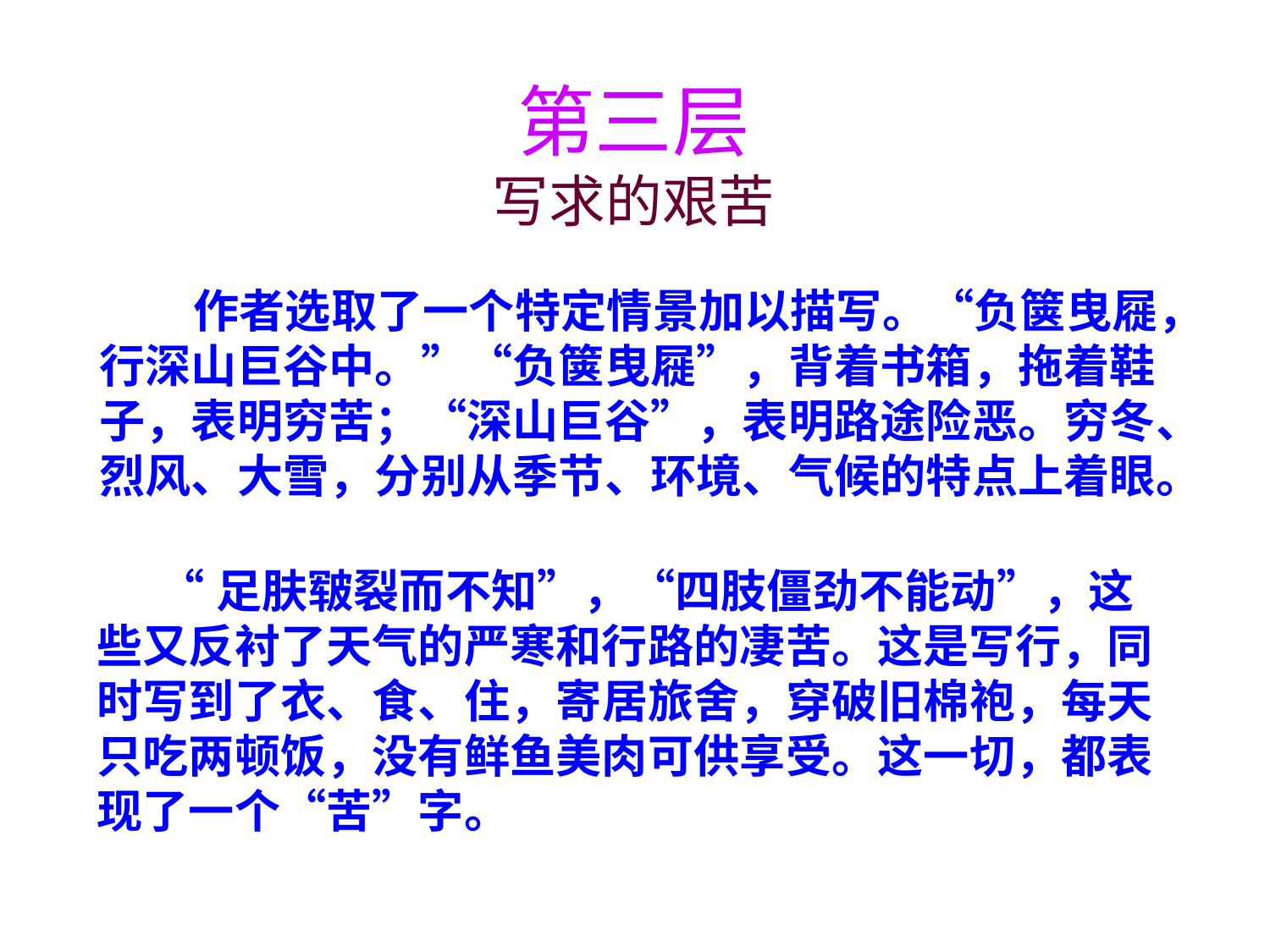

第三层
写求的艰苦
        作者选取了一个特定情景加以描写。“负箧曳屣，行深山巨谷中。”“负箧曳屣”，背着书箱，拖着鞋子，表明穷苦；“深山巨谷”，表明路途险恶。穷冬、烈风、大雪，分别从季节、环境、气候的特点上着眼。
      “足肤皲裂而不知”，“四肢僵劲不能动”，这些又反衬了天气的严寒和行路的凄苦。这是写行，同时写到了衣、食、住，寄居旅舍，穿破旧棉袍，每天只吃两顿饭，没有鲜鱼美肉可供享受。这一切，都表现了一个“苦”字。